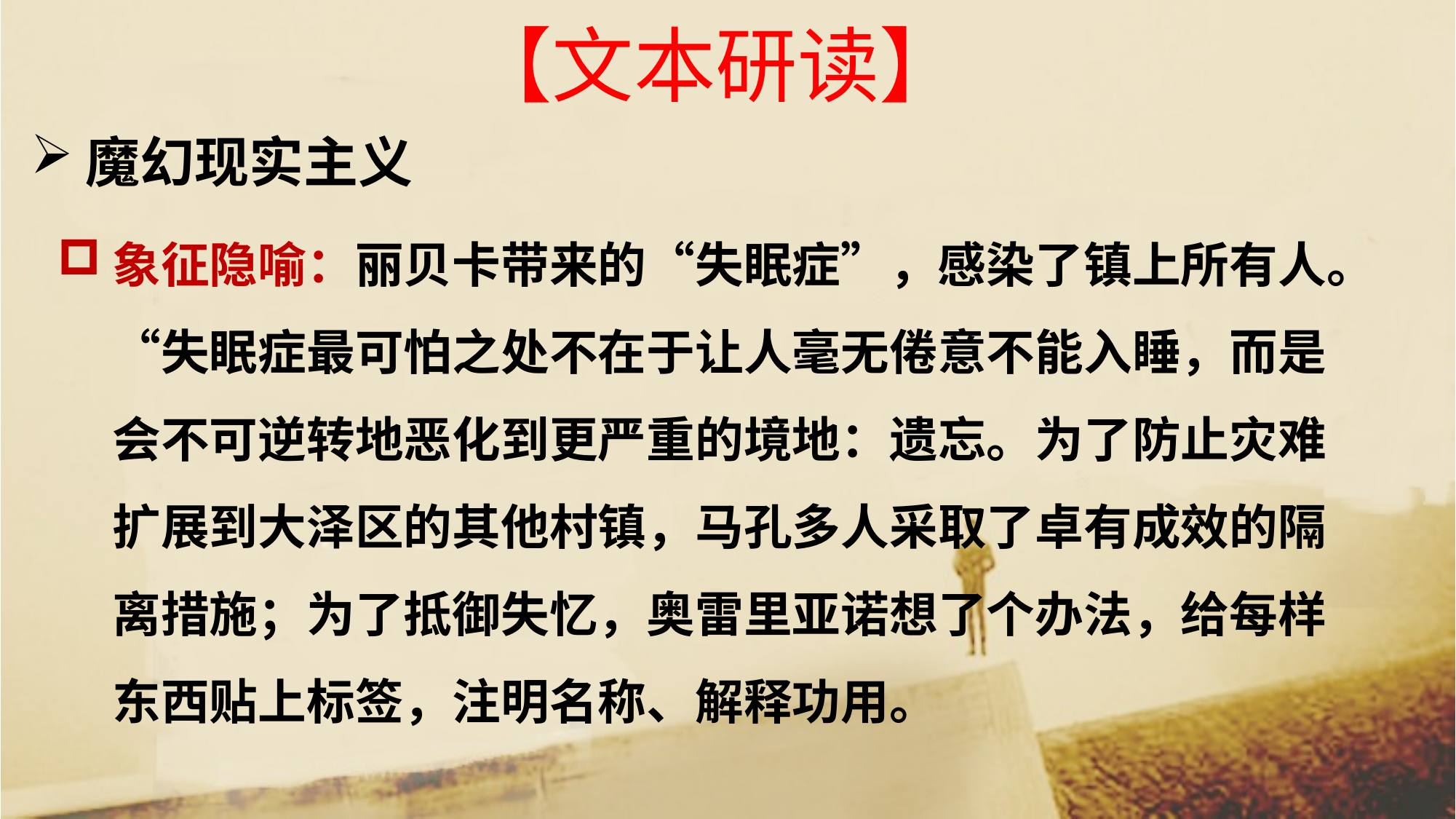

【文本研读】
魔幻现实主义
象征隐喻：丽贝卡带来的“失眠症”，感染了镇上所有人。“失眠症最可怕之处不在于让人毫无倦意不能入睡，而是会不可逆转地恶化到更严重的境地：遗忘。为了防止灾难扩展到大泽区的其他村镇，马孔多人采取了卓有成效的隔离措施；为了抵御失忆，奥雷里亚诺想了个办法，给每样东西贴上标签，注明名称、解释功用。